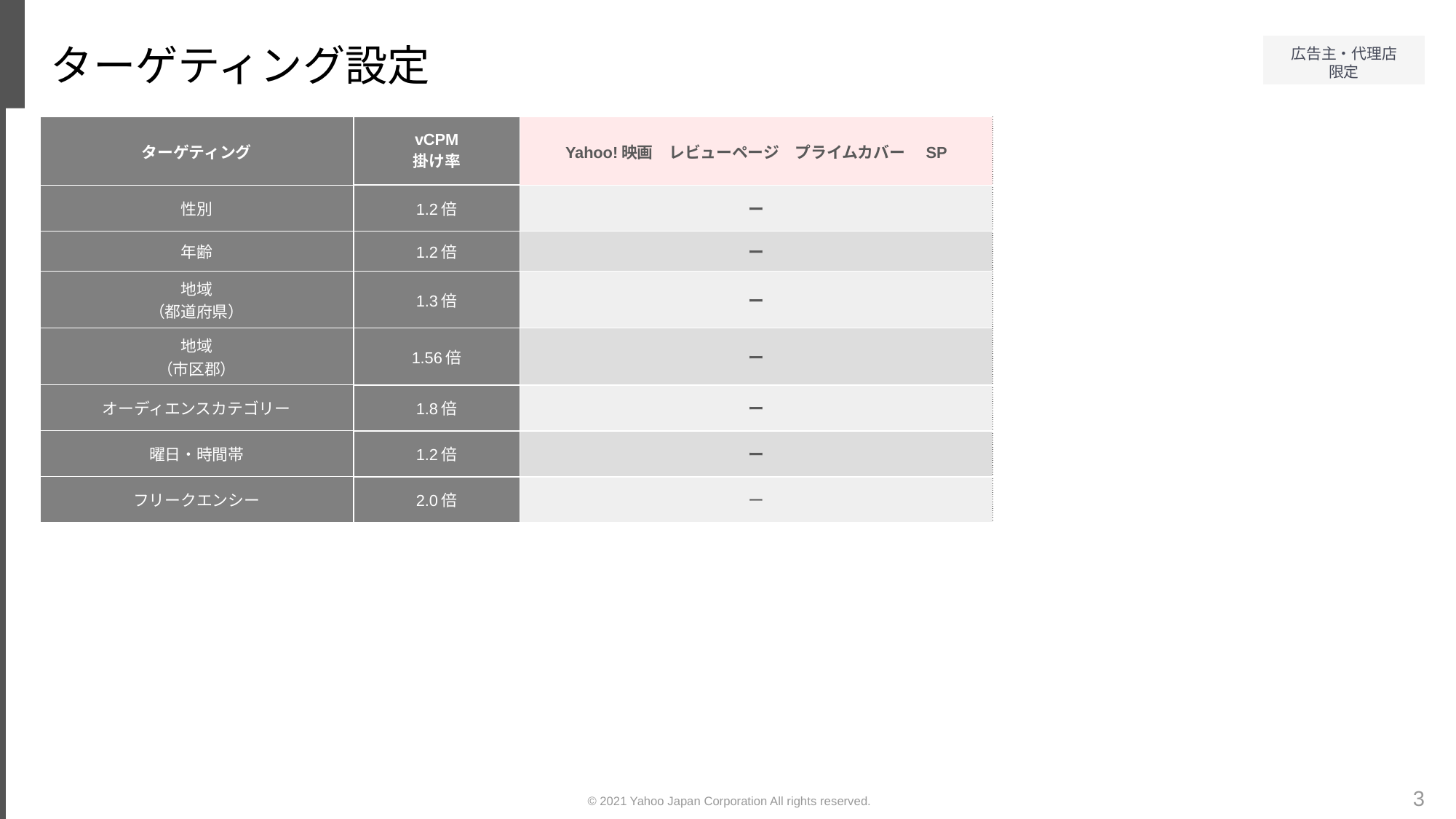

ターゲティング設定
| ターゲティング | vCPM 掛け率 | Yahoo!映画　レビューページ　プライムカバー　SP |
| --- | --- | --- |
| 性別 | 1.2倍 | ー |
| 年齢 | 1.2倍 | ー |
| 地域 （都道府県） | 1.3倍 | ー |
| 地域 （市区郡） | 1.56倍 | ー |
| オーディエンスカテゴリー | 1.8倍 | ー |
| 曜日・時間帯 | 1.2倍 | ー |
| フリークエンシー | 2.0倍 | ー |
3